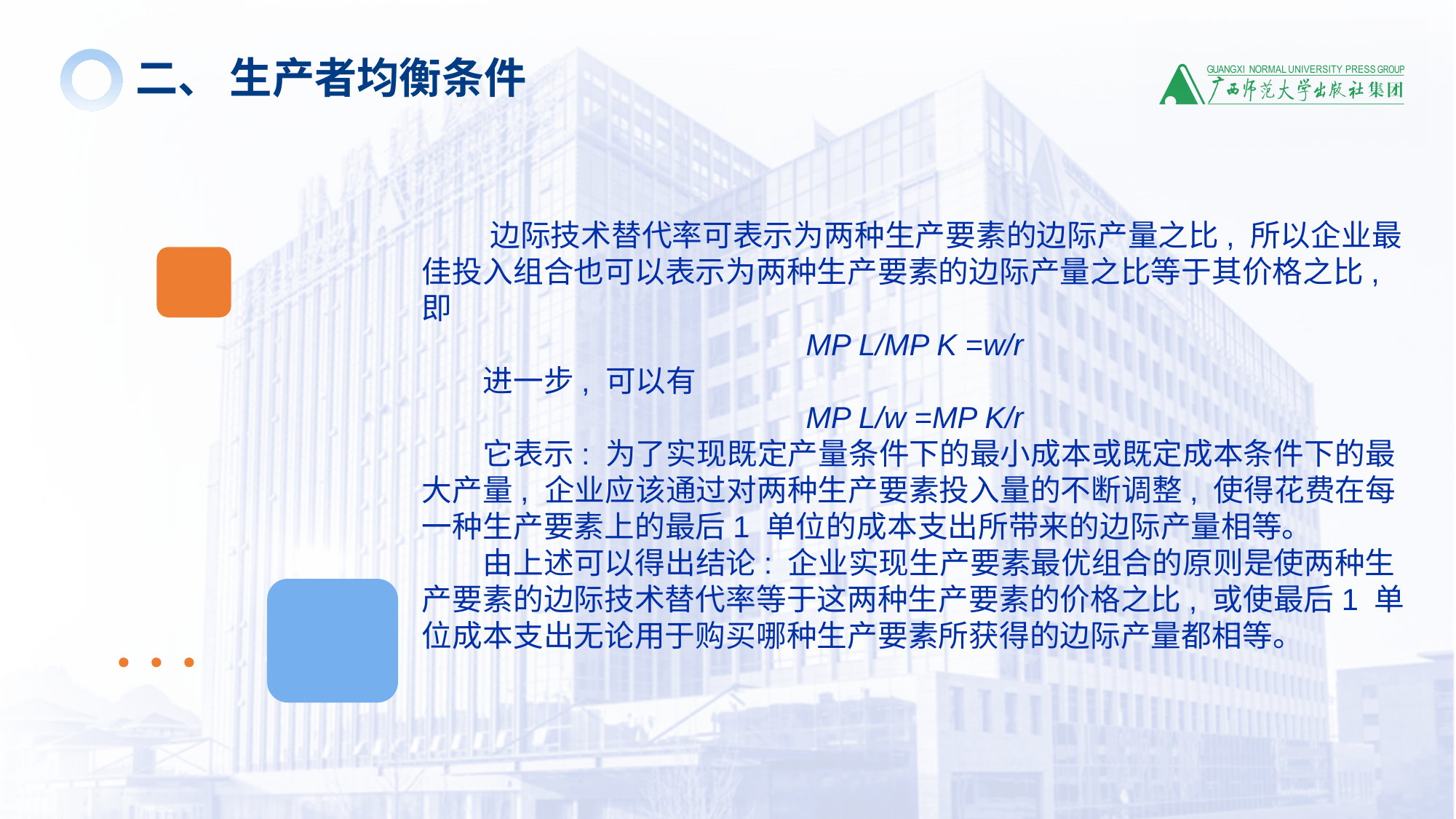

二、 生产者均衡条件

         边际技术替代率可表示为两种生产要素的边际产量之比, 所以企业最佳投入组合也可以表示为两种生产要素的边际产量之比等于其价格之比, 即
MP L/MP K =w/r
        进一步, 可以有
MP L/w =MP K/r
        它表示: 为了实现既定产量条件下的最小成本或既定成本条件下的最大产量, 企业应该通过对两种生产要素投入量的不断调整, 使得花费在每一种生产要素上的最后1 单位的成本支出所带来的边际产量相等。
        由上述可以得出结论: 企业实现生产要素最优组合的原则是使两种生产要素的边际技术替代率等于这两种生产要素的价格之比, 或使最后1 单位成本支出无论用于购买哪种生产要素所获得的边际产量都相等。